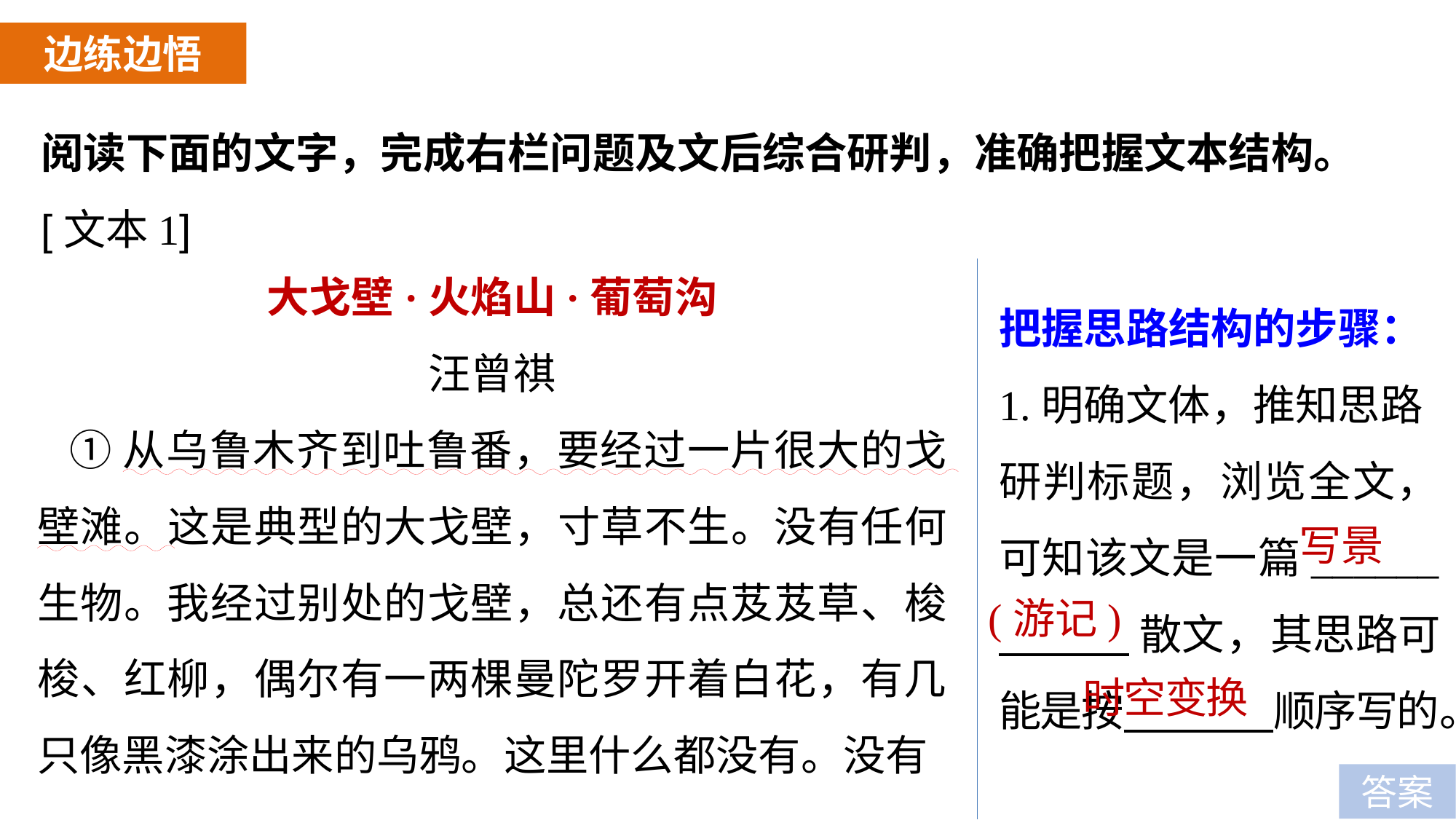

边练边悟
阅读下面的文字，完成右栏问题及文后综合研判，准确把握文本结构。
[文本1]
大戈壁·火焰山·葡萄沟
汪曾祺
①从乌鲁木齐到吐鲁番，要经过一片很大的戈壁滩。这是典型的大戈壁，寸草不生。没有任何生物。我经过别处的戈壁，总还有点芨芨草、梭梭、红柳，偶尔有一两棵曼陀罗开着白花，有几只像黑漆涂出来的乌鸦。这里什么都没有。没有
把握思路结构的步骤：
1.明确文体，推知思路
研判标题，浏览全文，可知该文是一篇______
             散文，其思路可能是按                  顺序写的。
写景
(游记)
时空变换
答案